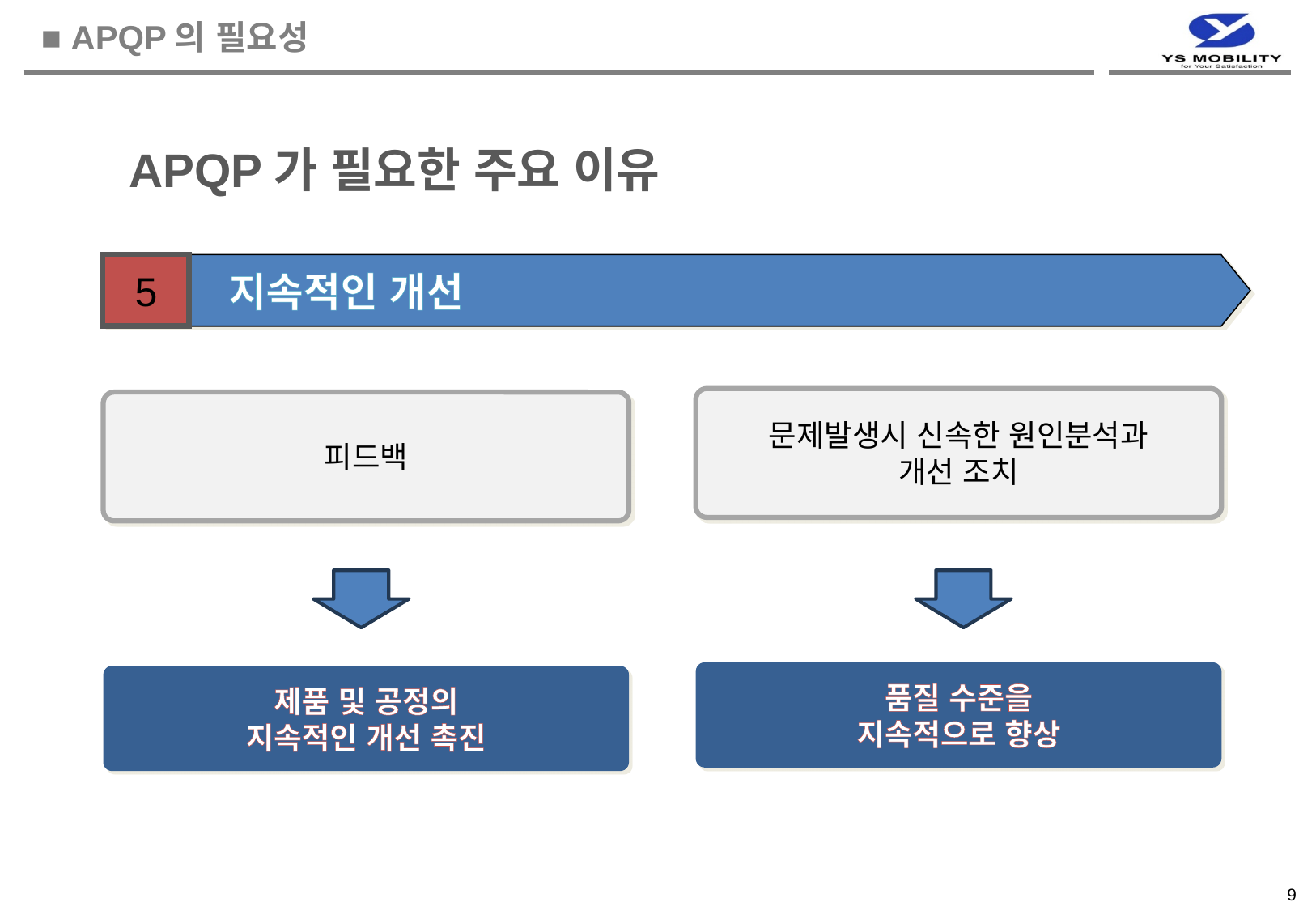

■ APQP의 필요성
APQP가 필요한 주요 이유
5
      지속적인 개선
문제발생시 신속한 원인분석과
개선 조치
피드백

품질 수준을
지속적으로 향상
제품 및 공정의
지속적인 개선 촉진